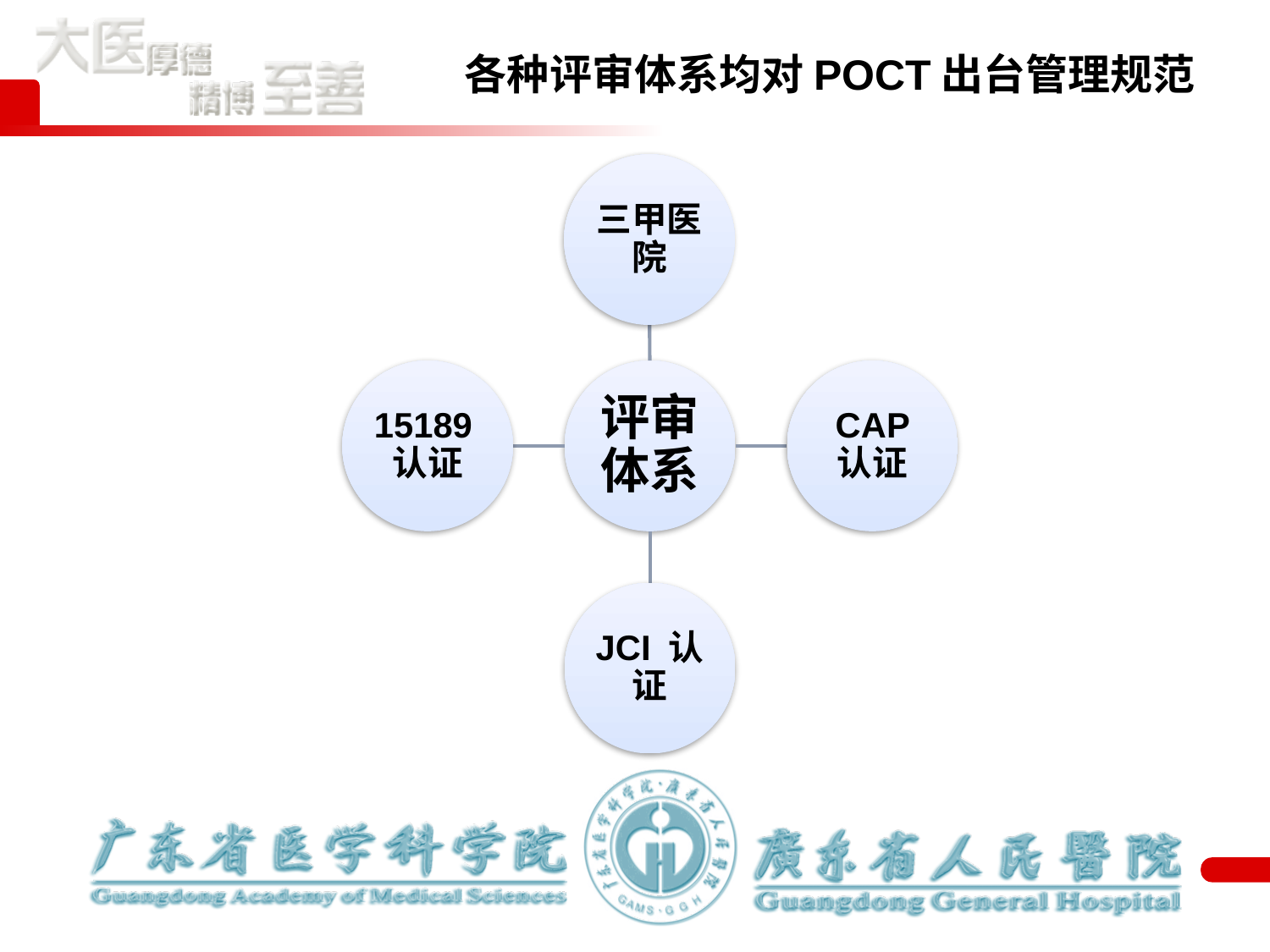

# 各种评审体系均对POCT出台管理规范

评审体系

三甲医院

CAP 认证

JCI 认证

15189认证